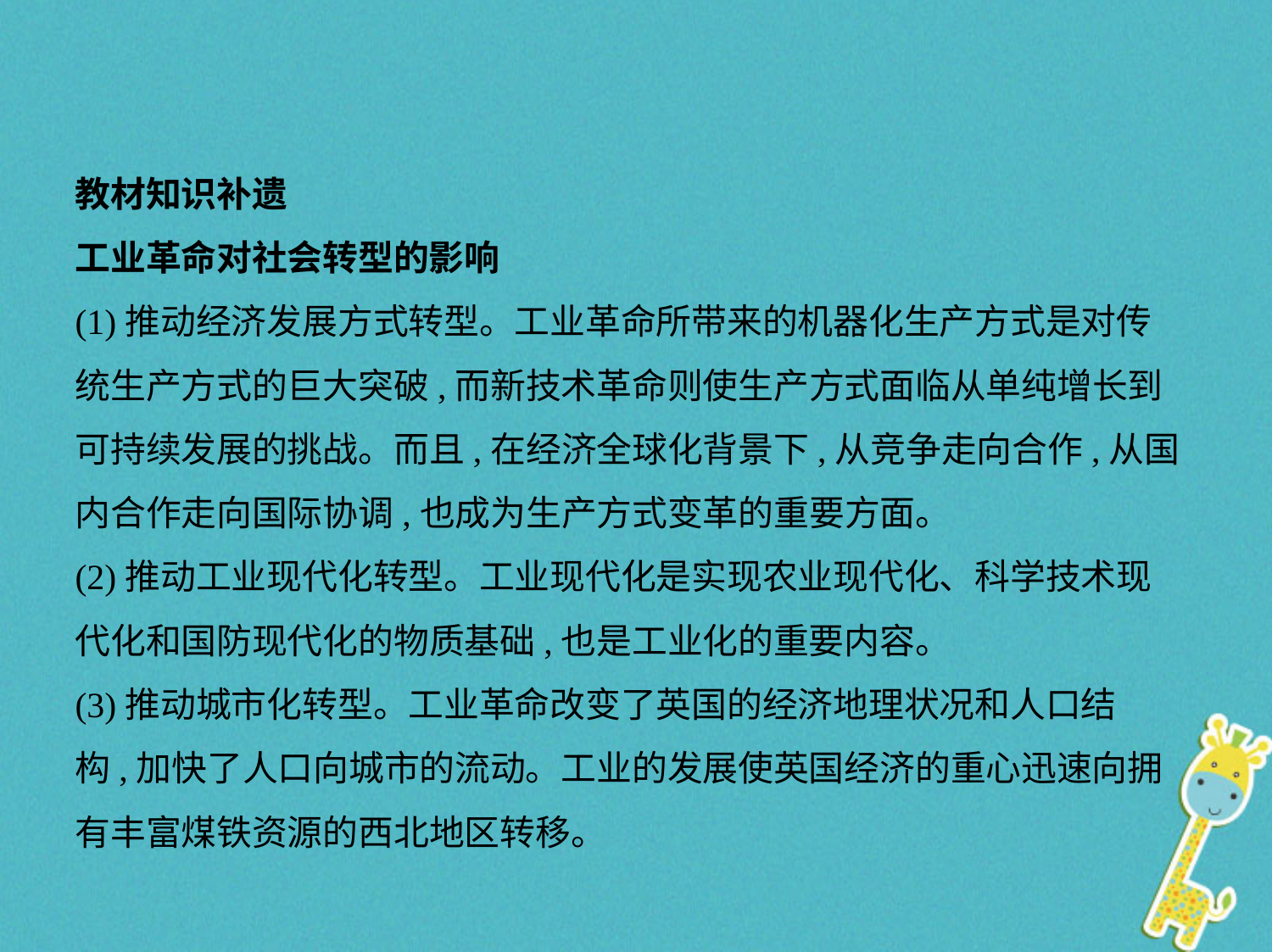

教材知识补遗
工业革命对社会转型的影响
(1)推动经济发展方式转型。工业革命所带来的机器化生产方式是对传
统生产方式的巨大突破,而新技术革命则使生产方式面临从单纯增长到
可持续发展的挑战。而且,在经济全球化背景下,从竞争走向合作,从国
内合作走向国际协调,也成为生产方式变革的重要方面。
(2)推动工业现代化转型。工业现代化是实现农业现代化、科学技术现
代化和国防现代化的物质基础,也是工业化的重要内容。
(3)推动城市化转型。工业革命改变了英国的经济地理状况和人口结
构,加快了人口向城市的流动。工业的发展使英国经济的重心迅速向拥
有丰富煤铁资源的西北地区转移。